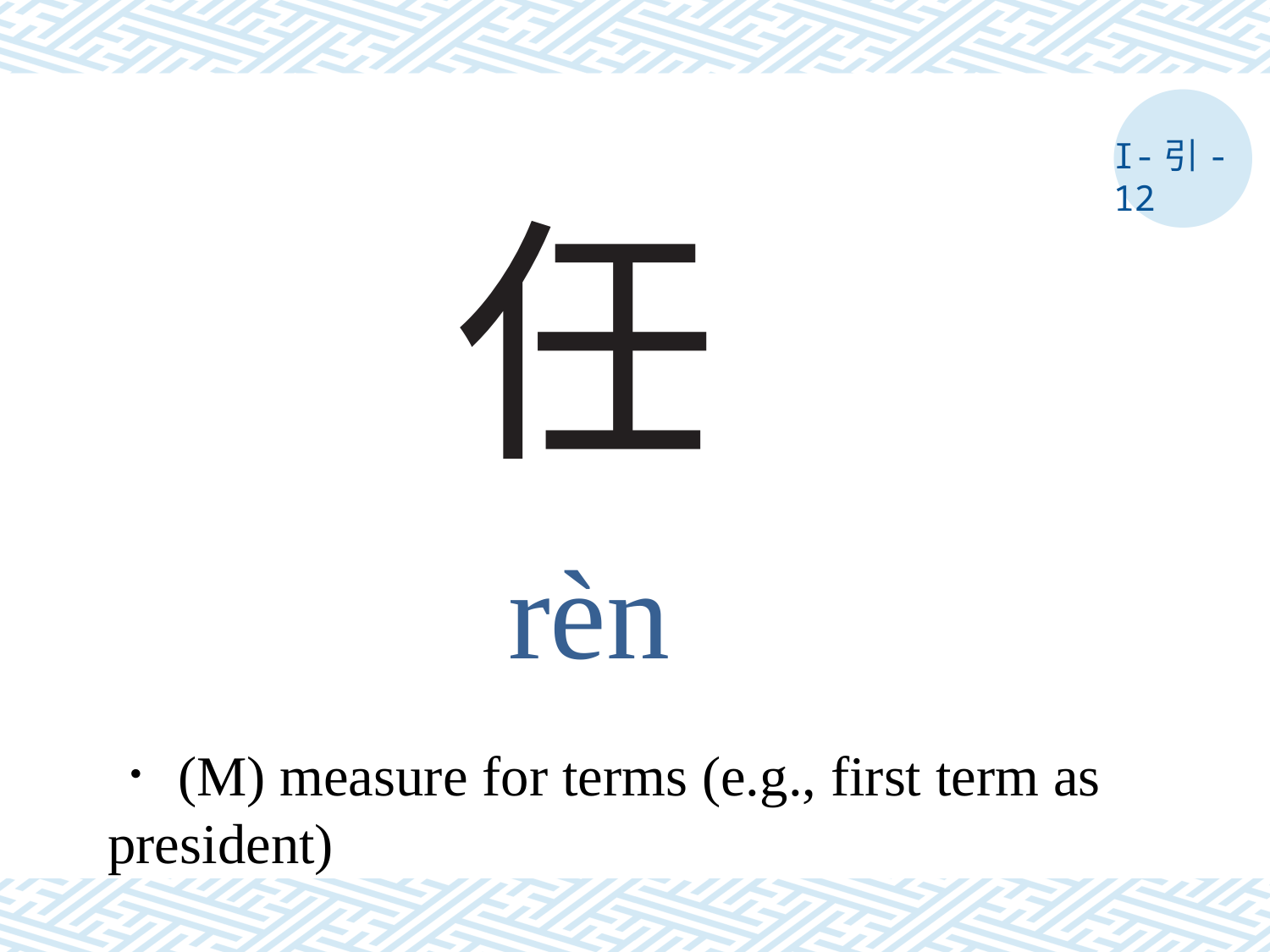

I-引- 12

# 任
rèn
．(M) measure for terms (e.g., first term as president)